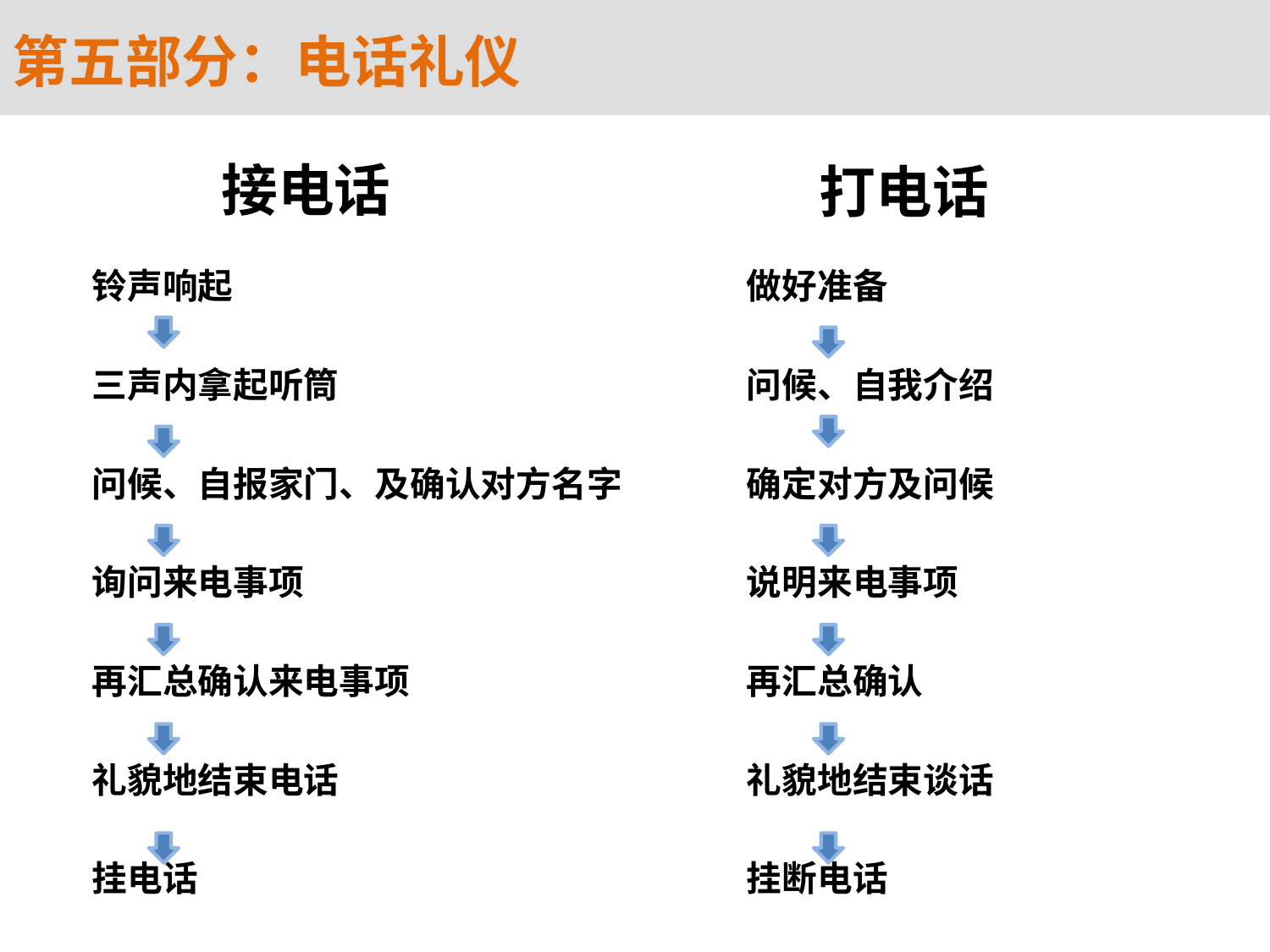

第五部分：电话礼仪
打电话
接电话
铃声响起

三声内拿起听筒

问候、自报家门、及确认对方名字

询问来电事项

再汇总确认来电事项

礼貌地结束电话

挂电话
做好准备

问候、自我介绍

确定对方及问候

说明来电事项

再汇总确认

礼貌地结束谈话

挂断电话